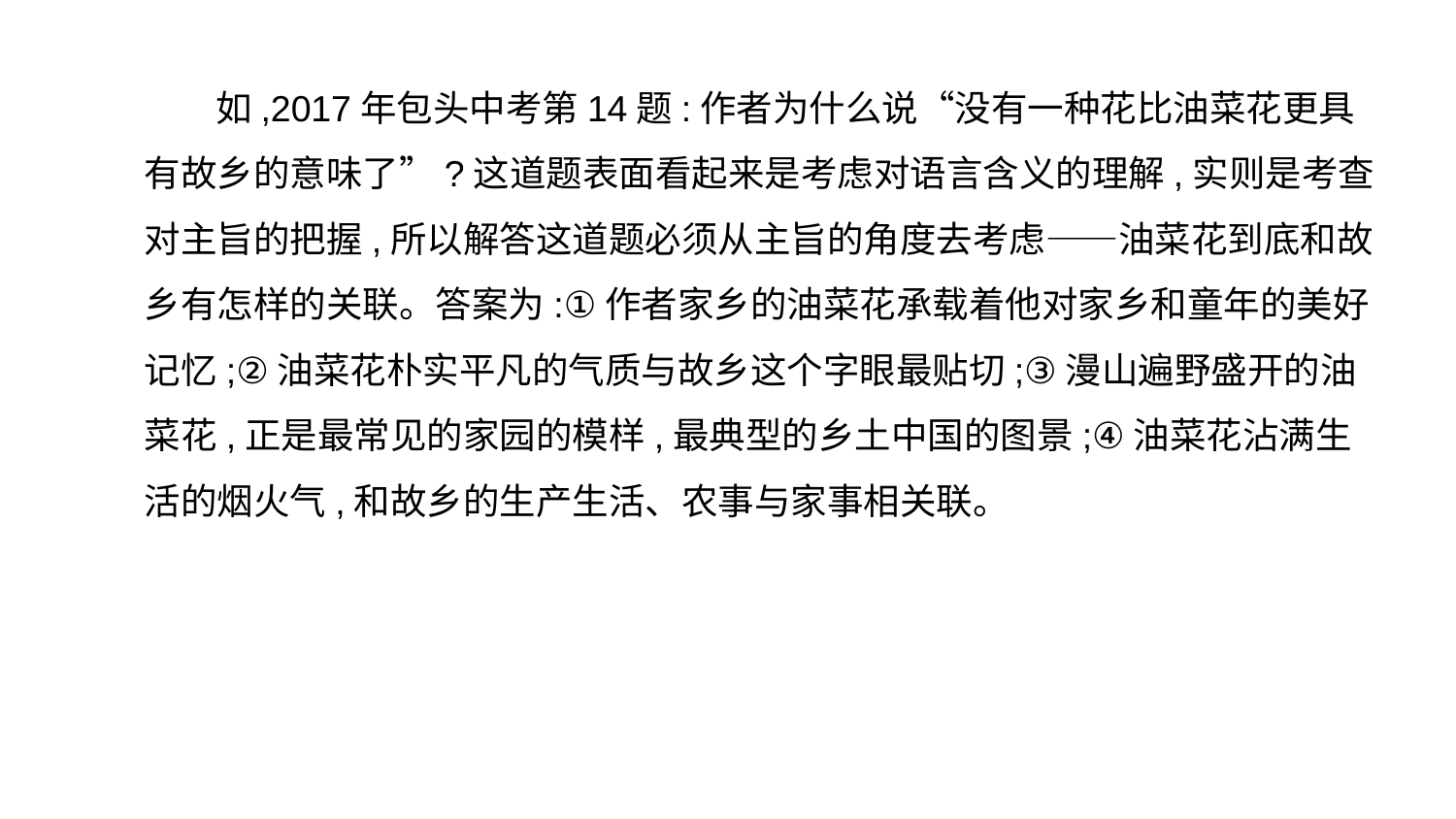

如,2017年包头中考第14题:作者为什么说“没有一种花比油菜花更具有故乡的意味了”?这道题表面看起来是考虑对语言含义的理解,实则是考查对主旨的把握,所以解答这道题必须从主旨的角度去考虑——油菜花到底和故乡有怎样的关联。答案为:①作者家乡的油菜花承载着他对家乡和童年的美好记忆;②油菜花朴实平凡的气质与故乡这个字眼最贴切;③漫山遍野盛开的油菜花,正是最常见的家园的模样,最典型的乡土中国的图景;④油菜花沾满生活的烟火气,和故乡的生产生活、农事与家事相关联。